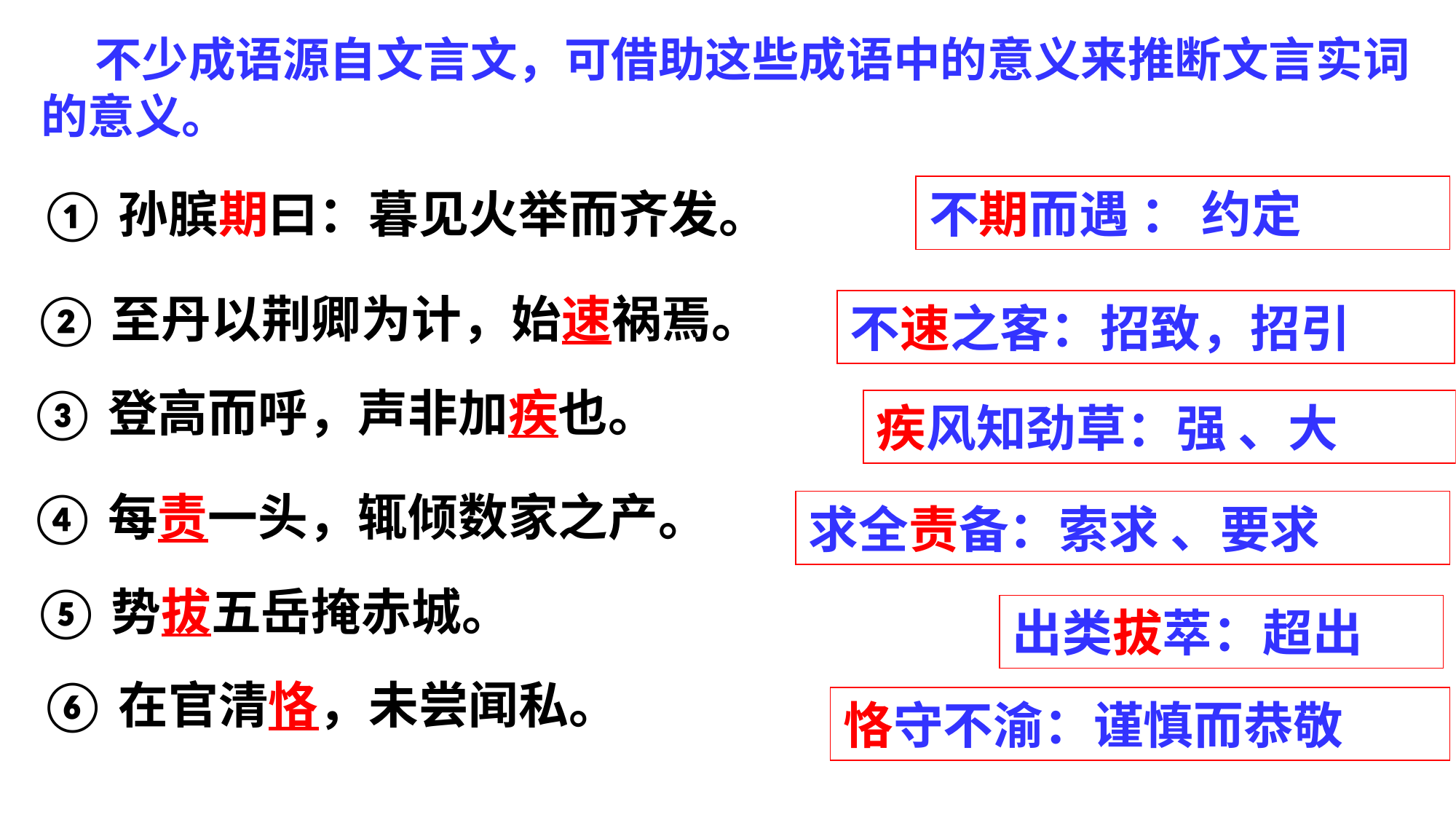

不少成语源自文言文，可借助这些成语中的意义来推断文言实词的意义。
①孙膑期曰：暮见火举而齐发。
不期而遇 ： 约定
②至丹以荆卿为计，始速祸焉。
不速之客：招致，招引
③登高而呼，声非加疾也。
疾风知劲草：强 、大
④每责一头，辄倾数家之产。
求全责备：索求 、要求
⑤势拔五岳掩赤城。
出类拔萃：超出
⑥在官清恪，未尝闻私。
恪守不渝：谨慎而恭敬